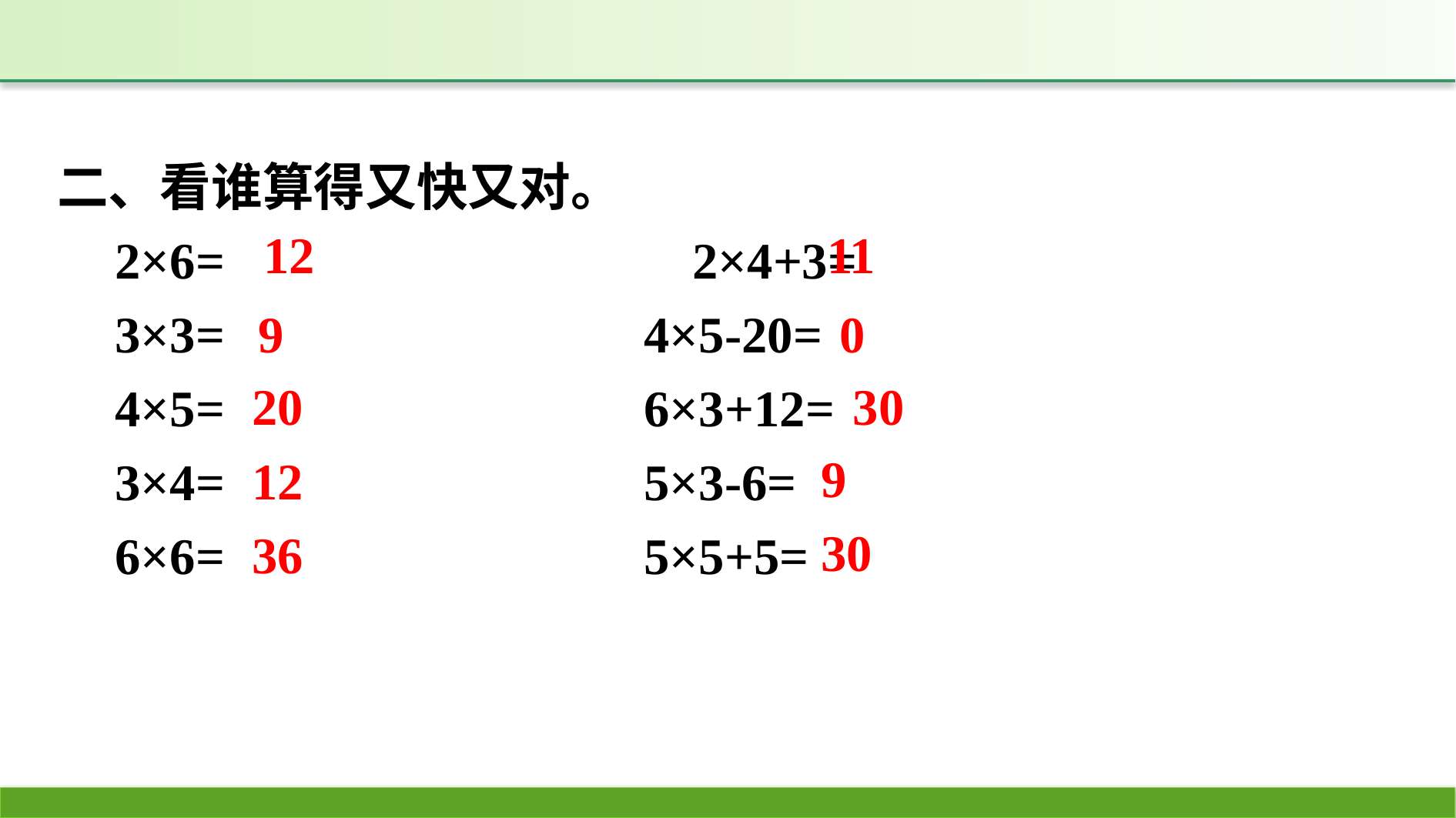

二、看谁算得又快又对。
2×6=　　　　			2×4+3=
3×3=				4×5-20=
4×5=				6×3+12=
3×4=				5×3-6=
6×6=				5×5+5=
12
11
9
0
20
30
9
12
30
36